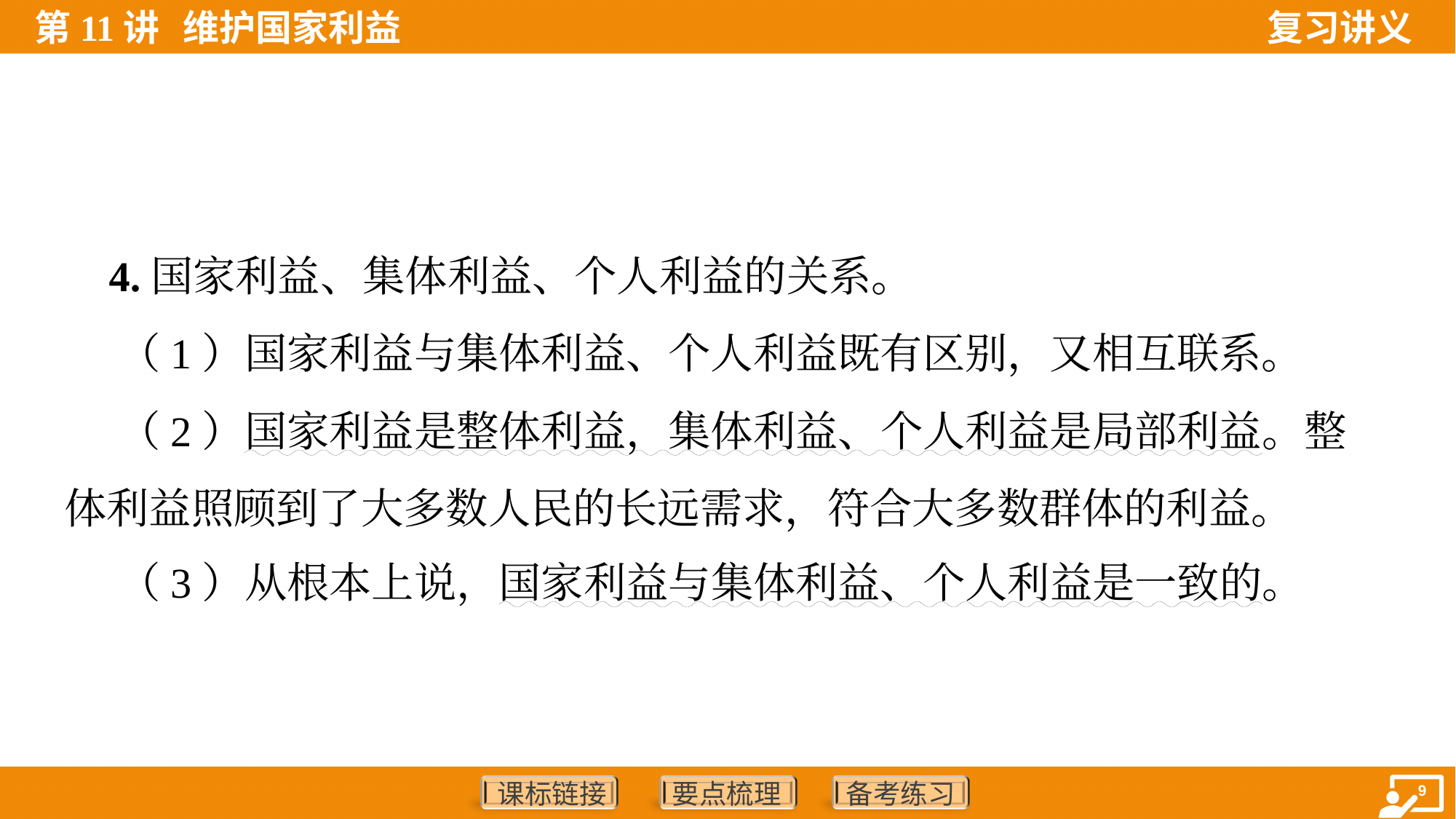

4.国家利益、集体利益、个人利益的关系。
    （1）国家利益与集体利益、个人利益既有区别，又相互联系。
    （2）国家利益是整体利益，集体利益、个人利益是局部利益。整
体利益照顾到了大多数人民的长远需求，符合大多数群体的利益。
    （3）从根本上说，国家利益与集体利益、个人利益是一致的。